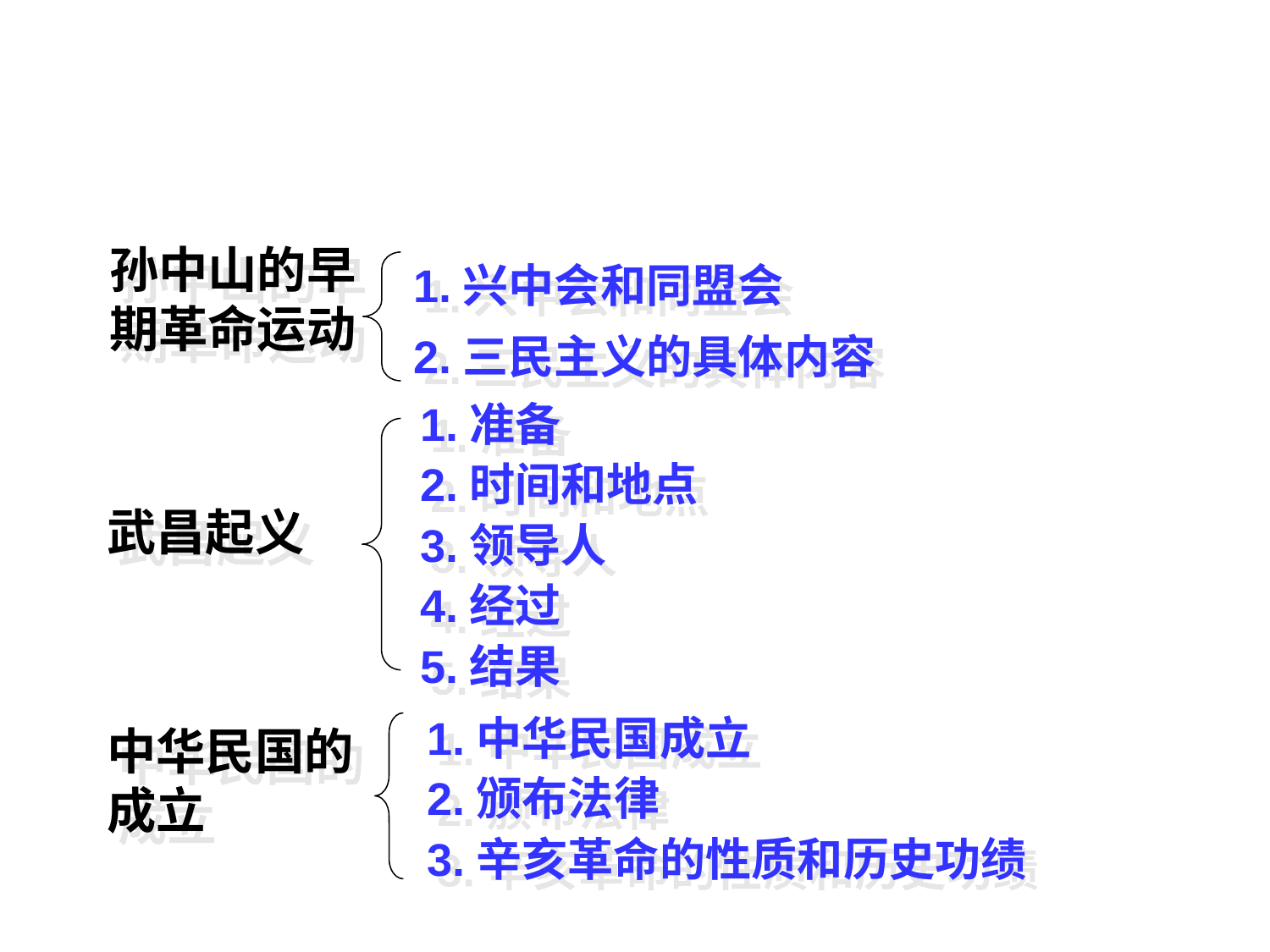

孙中山的早期革命运动
1.兴中会和同盟会
2.三民主义的具体内容

1.准备
2.时间和地点
3.领导人
4.经过
5.结果

武昌起义
1.中华民国成立
2.颁布法律
3.辛亥革命的性质和历史功绩

中华民国的
成立